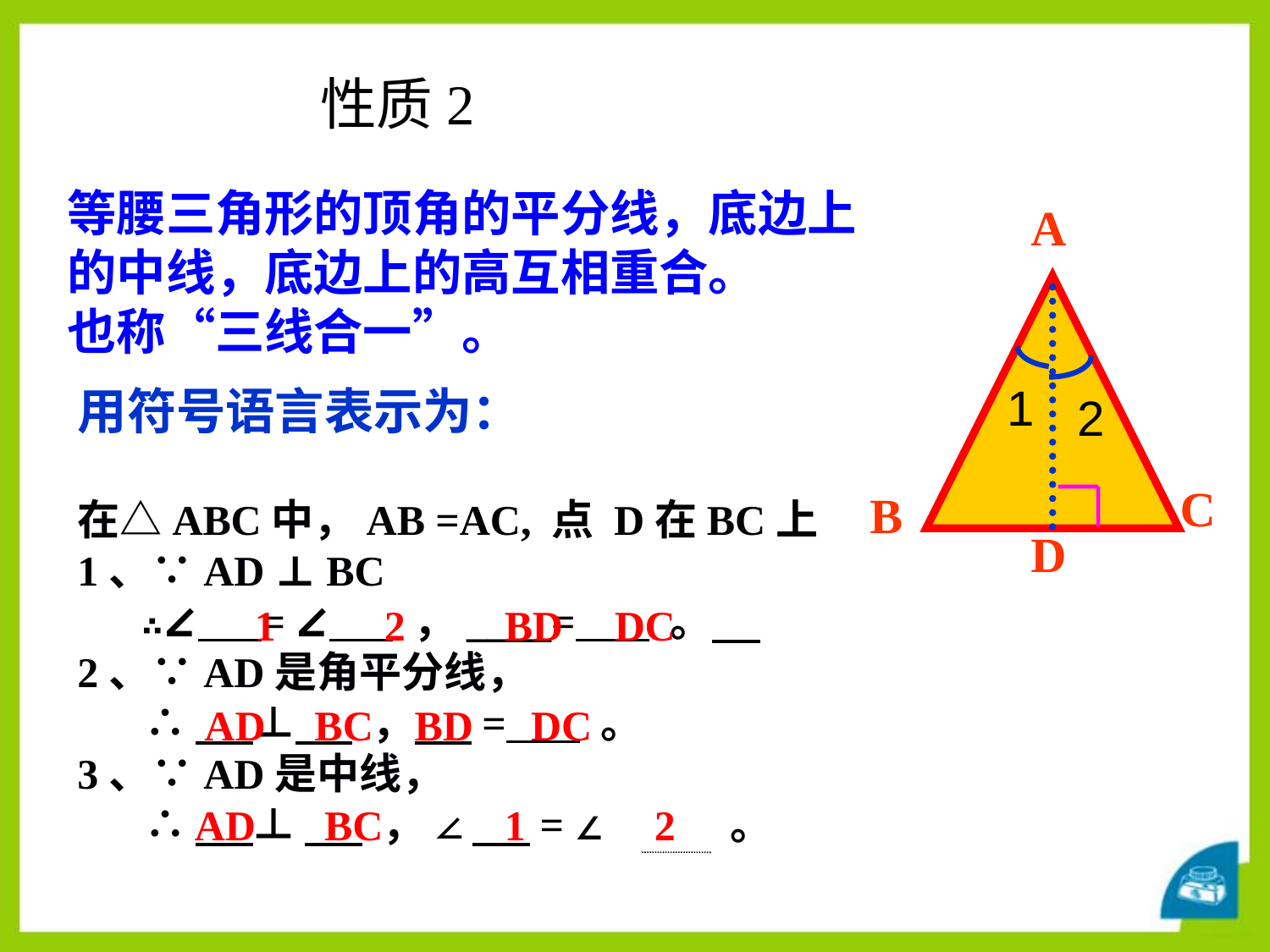

性质2
等腰三角形的顶角的平分线，底边上的中线，底边上的高互相重合。
也称“三线合一”。
A
⌒
⌒
1
2
C
B
D

1
2
用符号语言表示为：
在△ABC中，AB =AC, 点 D在BC上
1、∵AD ⊥ BC
      ∴∠      = ∠       ，____=        。
2、∵AD是角平分线，
       ∴       ⊥       ，      =        。
3、∵AD是中线，
       ∴       ⊥        ， ∠       = ∠            。

1
1
2
BD
DC
AD
BC
 BD
DC
AD
BC
1
2